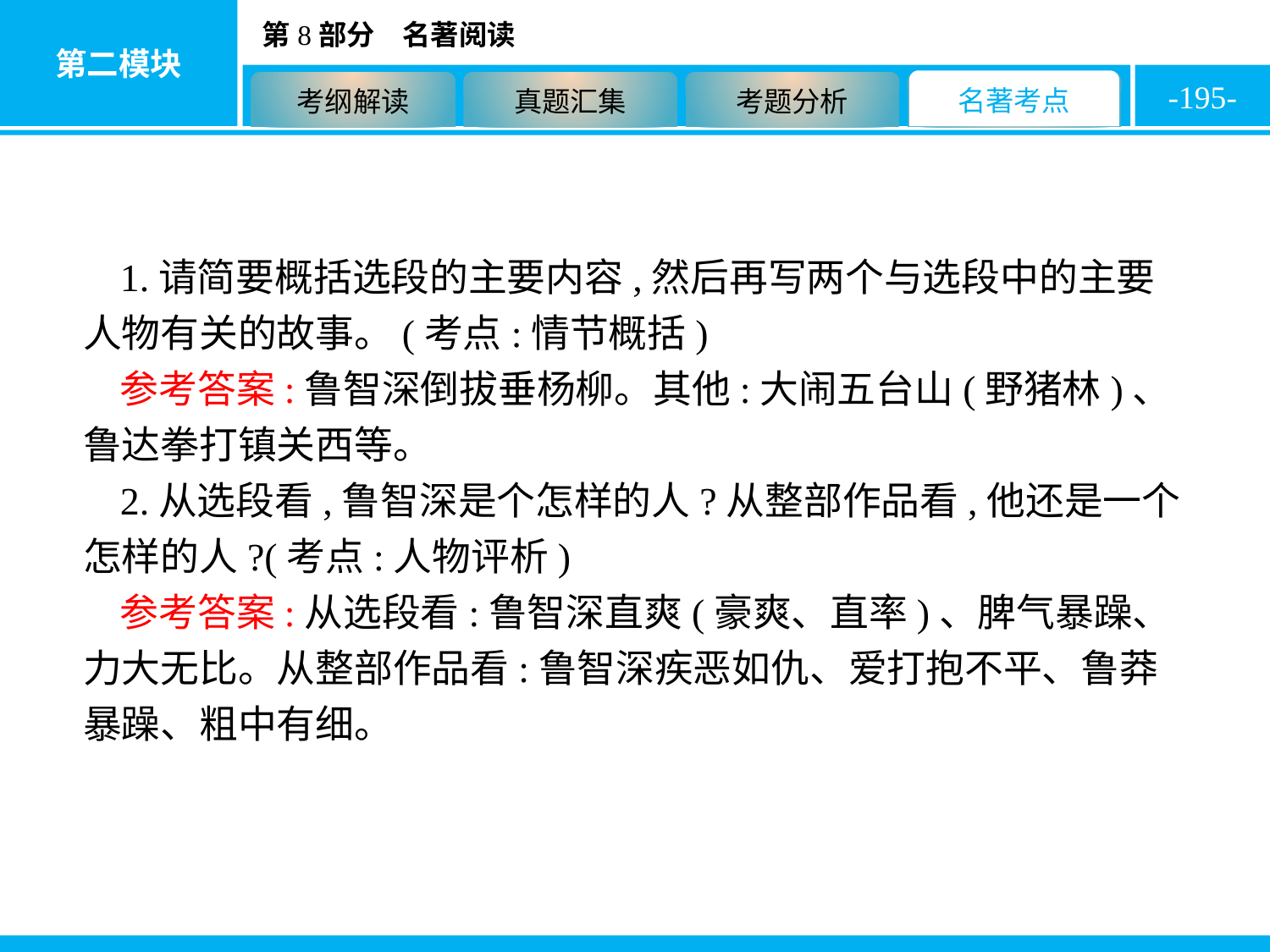

-195-
1.请简要概括选段的主要内容,然后再写两个与选段中的主要人物有关的故事。(考点:情节概括)
参考答案:鲁智深倒拔垂杨柳。其他:大闹五台山(野猪林)、鲁达拳打镇关西等。
2.从选段看,鲁智深是个怎样的人?从整部作品看,他还是一个怎样的人?(考点:人物评析)
参考答案:从选段看:鲁智深直爽(豪爽、直率)、脾气暴躁、力大无比。从整部作品看:鲁智深疾恶如仇、爱打抱不平、鲁莽暴躁、粗中有细。